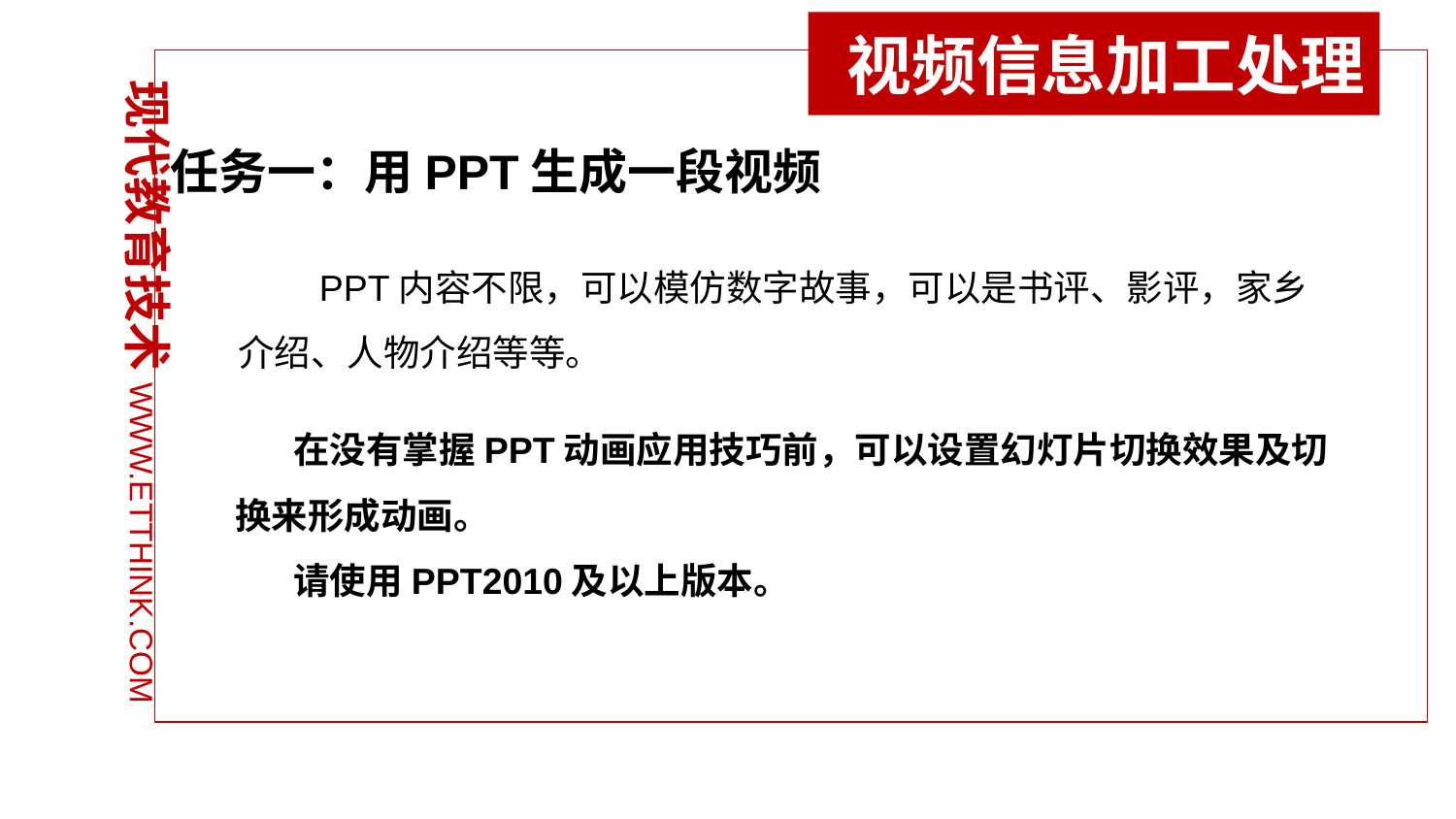

视频信息加工处理
任务一：用PPT生成一段视频
        PPT内容不限，可以模仿数字故事，可以是书评、影评，家乡介绍、人物介绍等等。
      在没有掌握PPT动画应用技巧前，可以设置幻灯片切换效果及切换来形成动画。
      请使用PPT2010及以上版本。